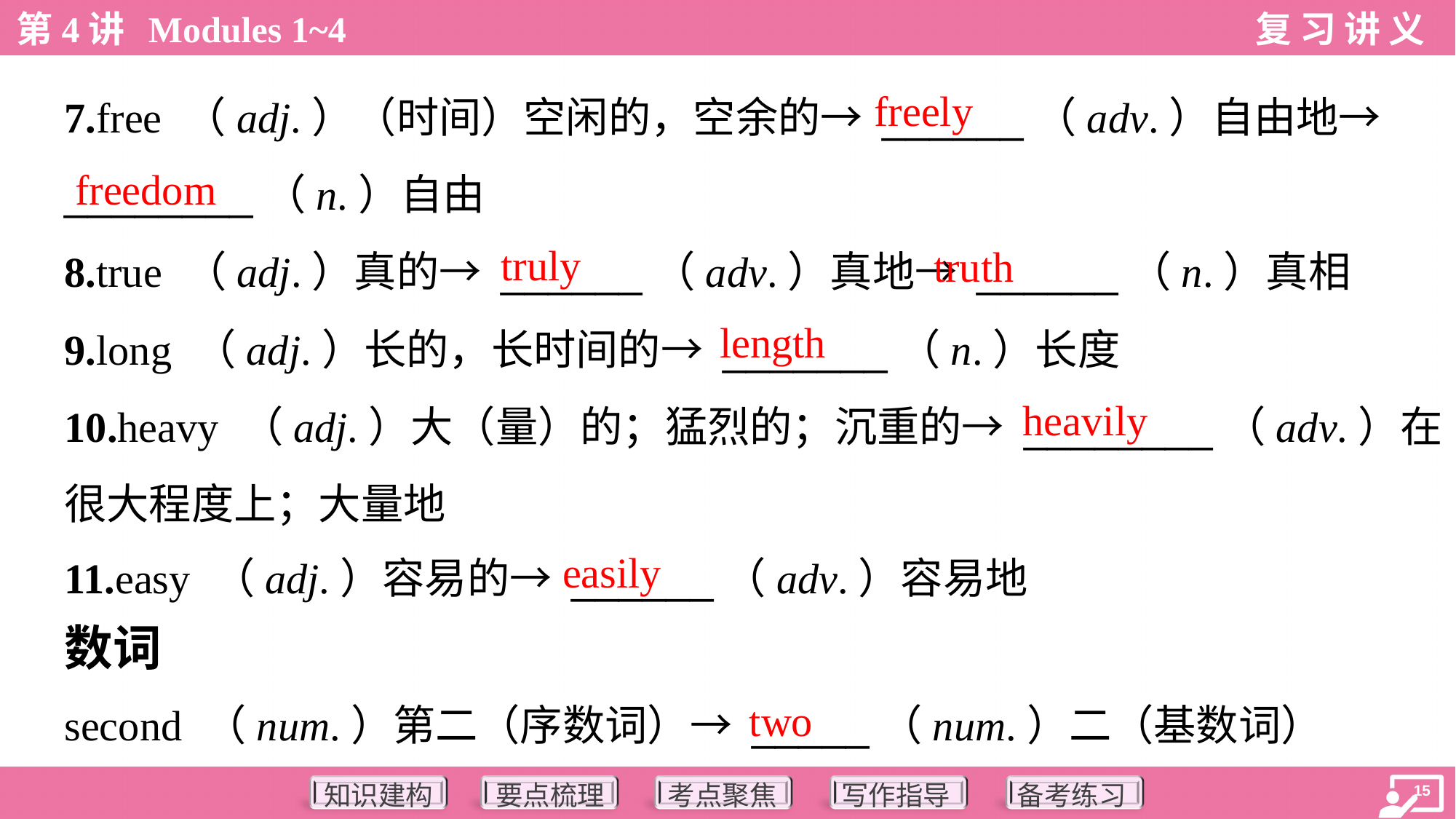

freely
7.free （adj.）（时间）空闲的，空余的→ ______（adv.）自由地→
________（n.）自由
8.true （adj.）真的→ ______（adv.）真地→ ______（n.）真相
9.long （adj.）长的，长时间的→ _______（n.）长度
10.heavy （adj.）大（量）的；猛烈的；沉重的→ ________（adv.）在
很大程度上；大量地
11.easy （adj.）容易的→ ______（adv.）容易地
freedom
truly
truth
length
heavily
easily
数词
two
second （num.）第二（序数词）→ _____（num.）二（基数词）